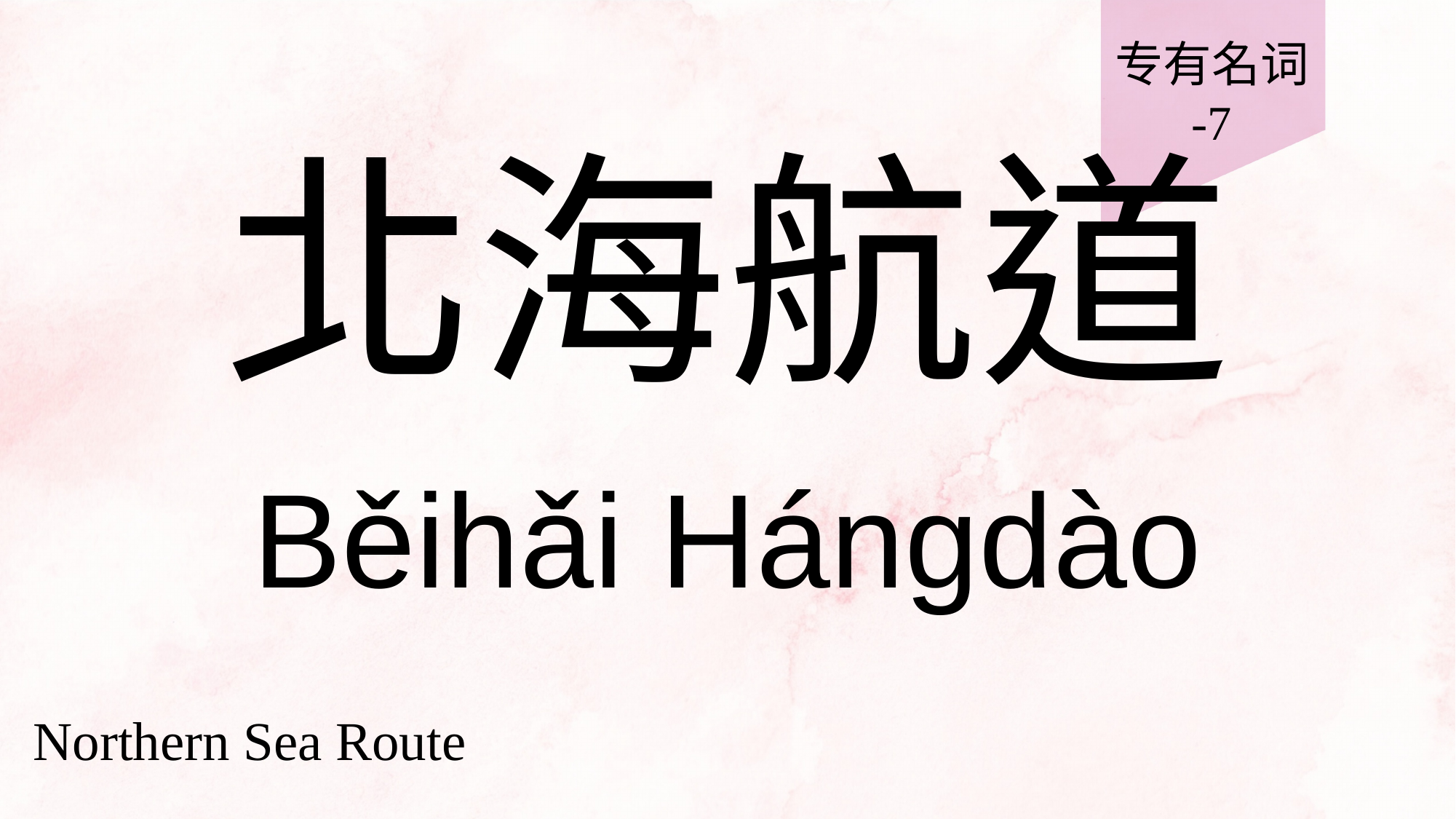

专有名词
-7
# 北海航道
Běihǎi Hángdào
Northern Sea Route